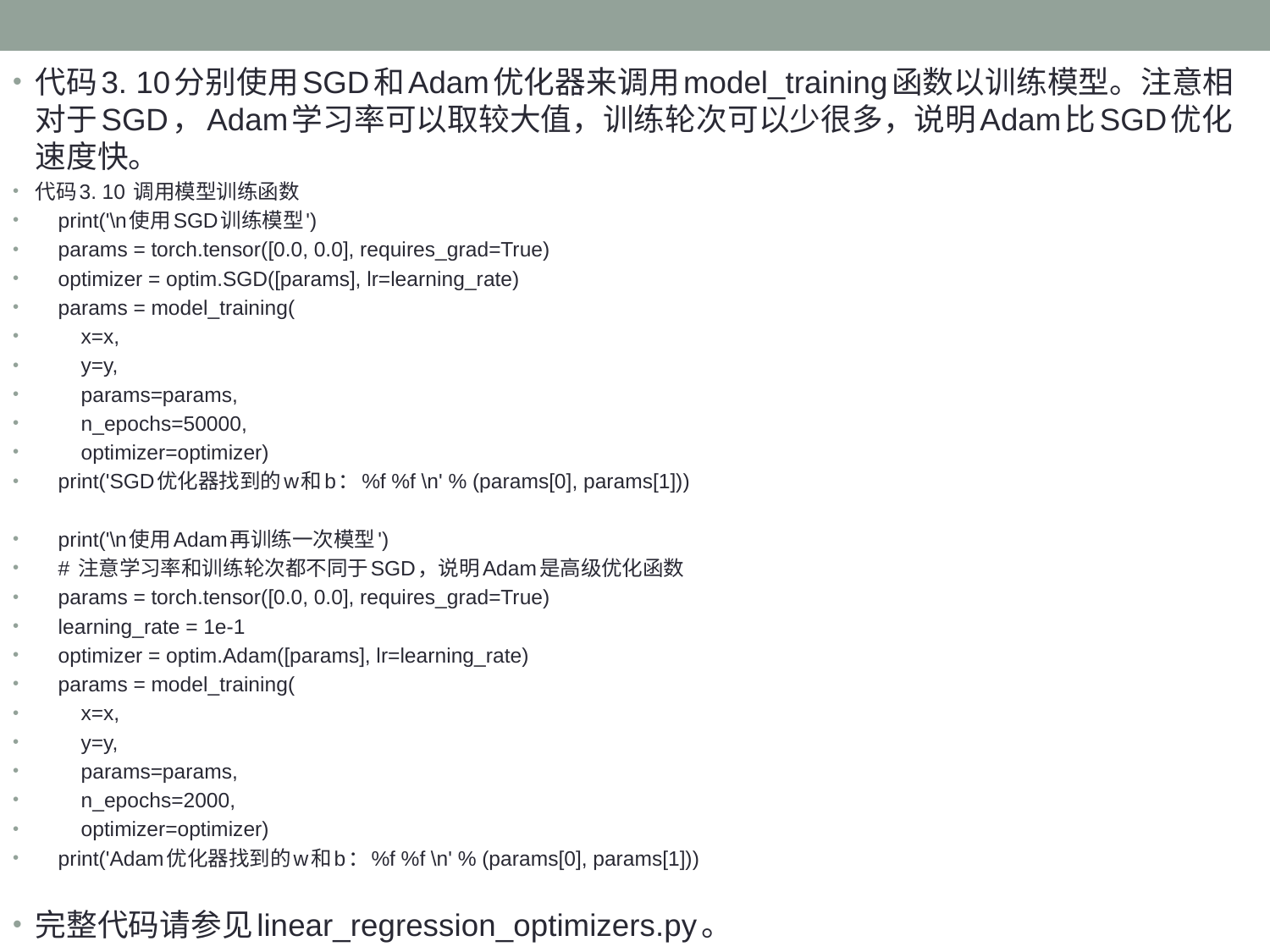

代码3. 10分别使用SGD和Adam优化器来调用model_training函数以训练模型。注意相对于SGD，Adam学习率可以取较大值，训练轮次可以少很多，说明Adam比SGD优化速度快。
代码3. 10 调用模型训练函数
    print('\n使用SGD训练模型')
    params = torch.tensor([0.0, 0.0], requires_grad=True)
    optimizer = optim.SGD([params], lr=learning_rate)
    params = model_training(
        x=x,
        y=y,
        params=params,
        n_epochs=50000,
        optimizer=optimizer)
    print('SGD优化器找到的w和b：%f %f \n' % (params[0], params[1]))

    print('\n使用Adam再训练一次模型')
    # 注意学习率和训练轮次都不同于SGD，说明Adam是高级优化函数
    params = torch.tensor([0.0, 0.0], requires_grad=True)
    learning_rate = 1e-1
    optimizer = optim.Adam([params], lr=learning_rate)
    params = model_training(
        x=x,
        y=y,
        params=params,
        n_epochs=2000,
        optimizer=optimizer)
    print('Adam优化器找到的w和b：%f %f \n' % (params[0], params[1]))

完整代码请参见linear_regression_optimizers.py。